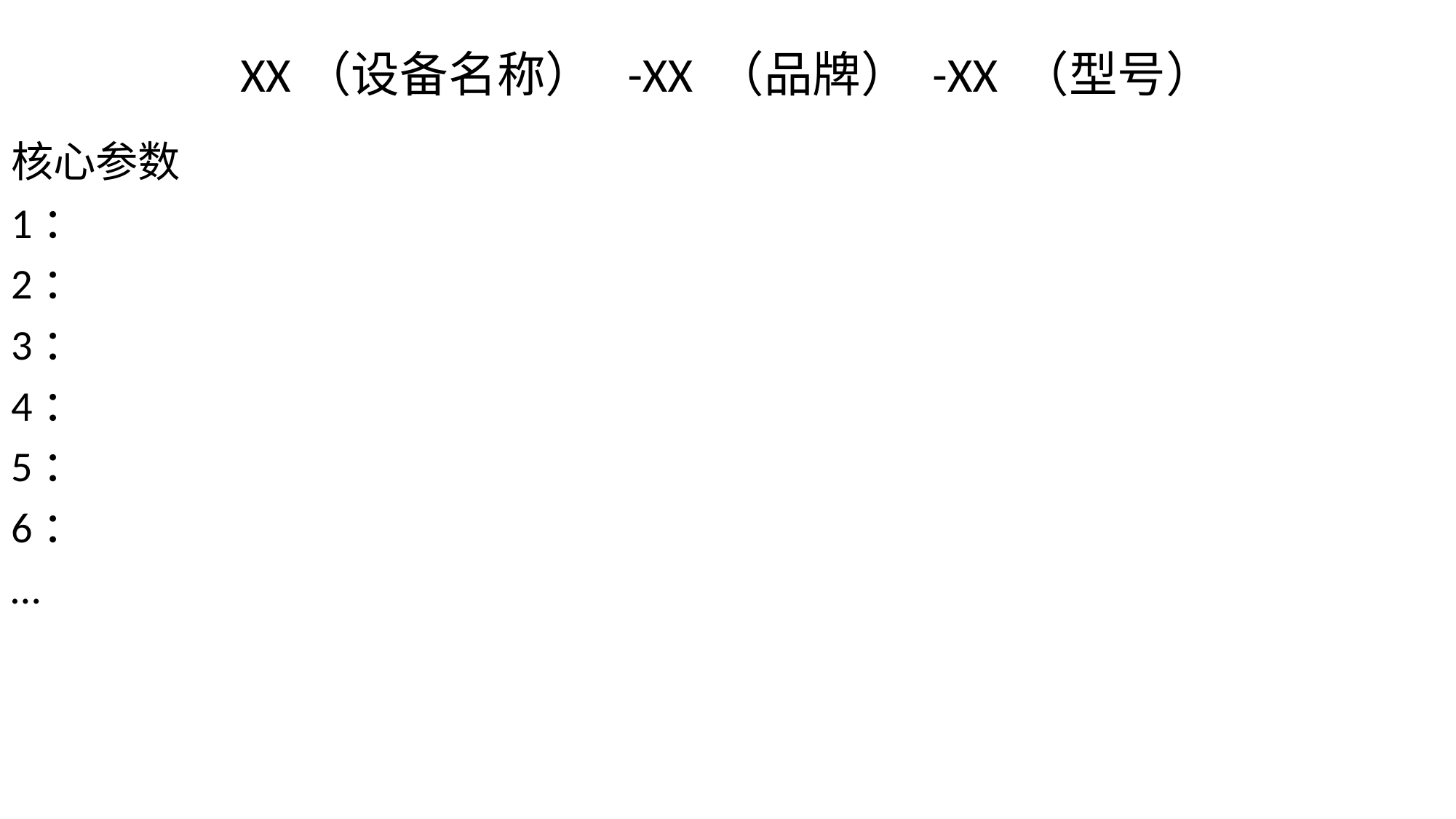

# XX（设备名称）  -XX （品牌） -XX （型号）
核心参数
1：
2：
3：
4：
5：
6：
…